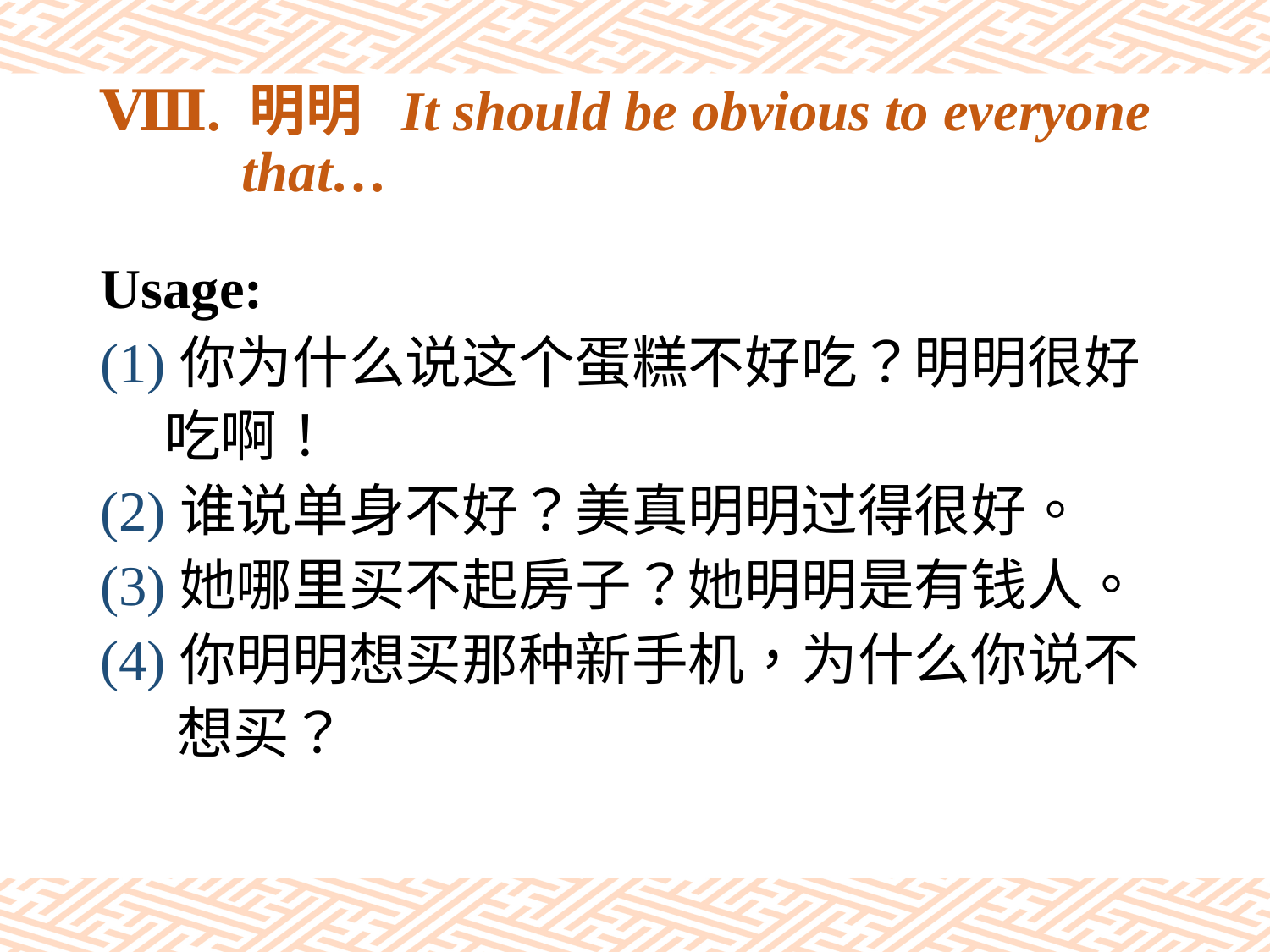

# Ⅷ. 明明  It should be obvious to everyone that…
Usage:
(1)你为什么说这个蛋糕不好吃？明明很好
    吃啊！
(2)谁说单身不好？美真明明过得很好。
(3)她哪里买不起房子？她明明是有钱人。
(4)你明明想买那种新手机，为什么你说不
     想买？